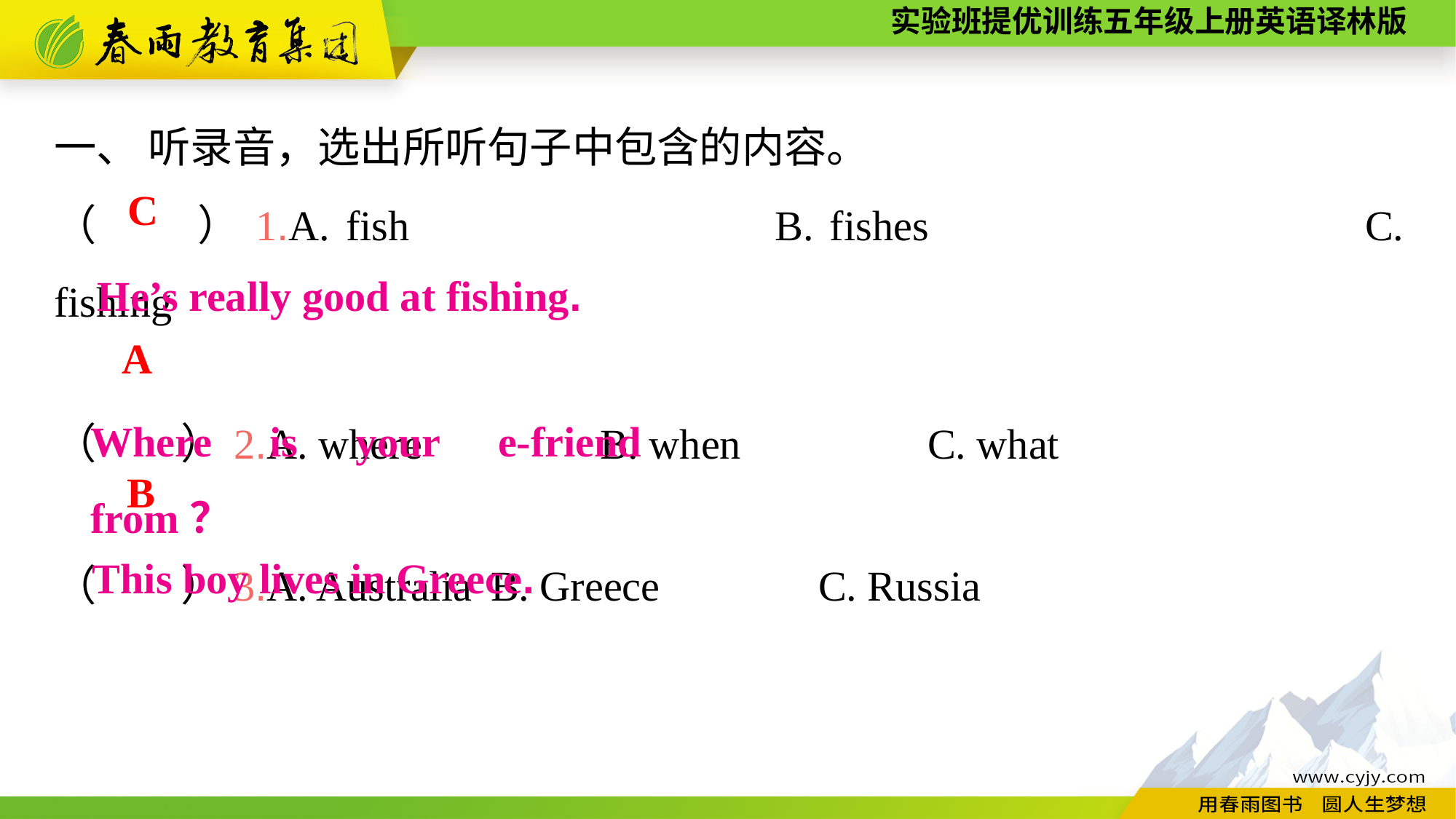

一、 听录音，选出所听句子中包含的内容。

（　　）1.A. fish　　　　　	B. fishes　　　　		C. fishing

（　　）2.A. where		B. when		C. what

（　　）3.A. Australia	B. Greece		C. Russia
C
He’s really good at fishing.
A
Where is your e-friend from？
B
This boy lives in Greece.